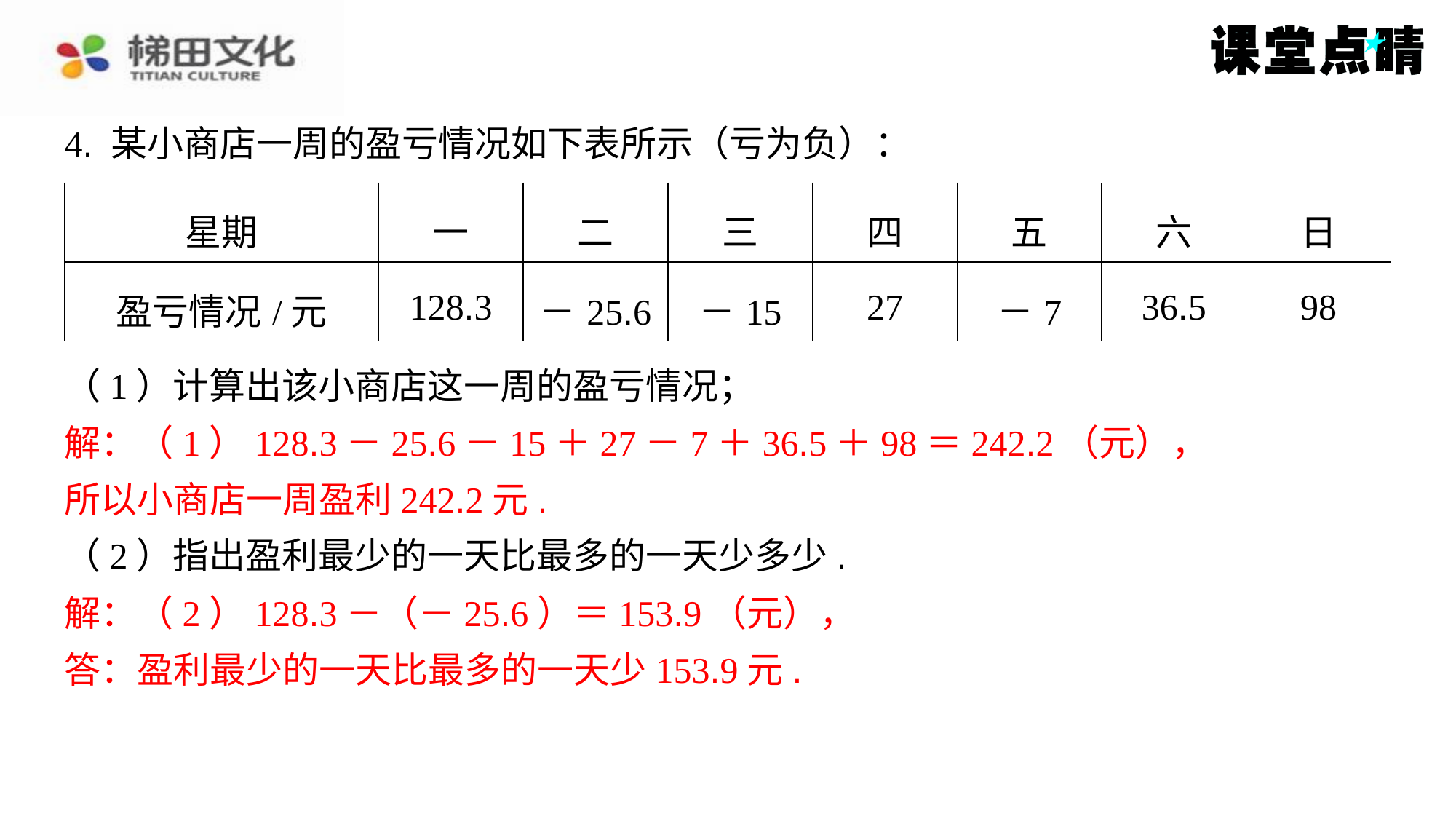

4. 某小商店一周的盈亏情况如下表所示（亏为负）：
| 星期 | 一 | 二 | 三 | 四 | 五 | 六 | 日 |
| --- | --- | --- | --- | --- | --- | --- | --- |
| 盈亏情况/元 | 128.3 | －25.6 | －15 | 27 | －7 | 36.5 | 98 |
（1）计算出该小商店这一周的盈亏情况；
解：（1）128.3－25.6－15＋27－7＋36.5＋98＝242.2（元），
所以小商店一周盈利242.2元.
（2）指出盈利最少的一天比最多的一天少多少.
解：（2）128.3－（－25.6）＝153.9（元），
答：盈利最少的一天比最多的一天少153.9元.
解：（1）128.3－25.6－15＋27－7＋36.5＋98＝242.2（元），
所以小商店一周盈利242.2元.
解：（2）128.3－（－25.6）＝153.9（元），
答：盈利最少的一天比最多的一天少153.9元.